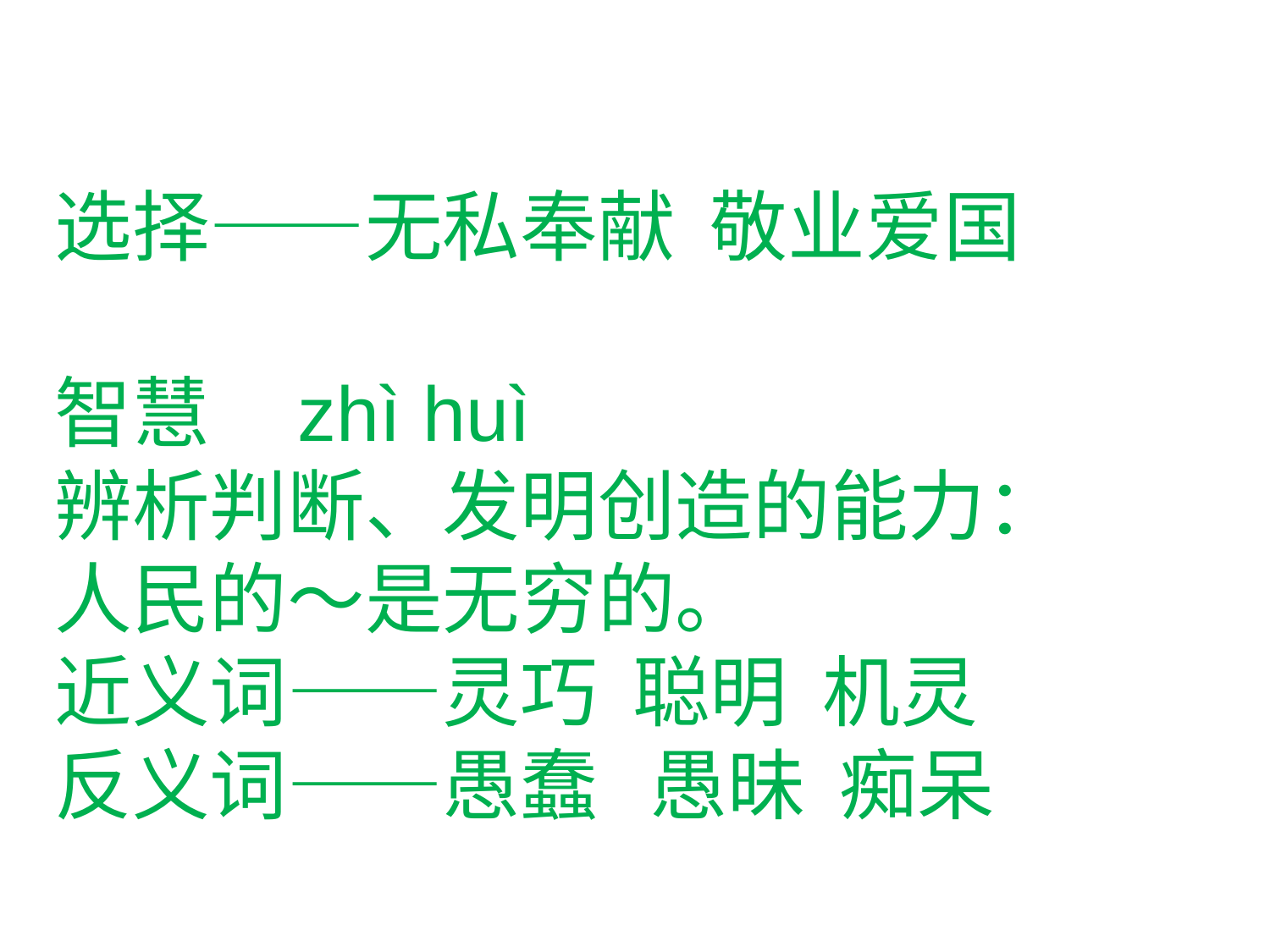

# 选择——无私奉献  敬业爱国 智慧    zhì huì 辨析判断、发明创造的能力： 人民的～是无穷的。 近义词——灵巧  聪明  机灵 反义词——愚蠢   愚昧  痴呆